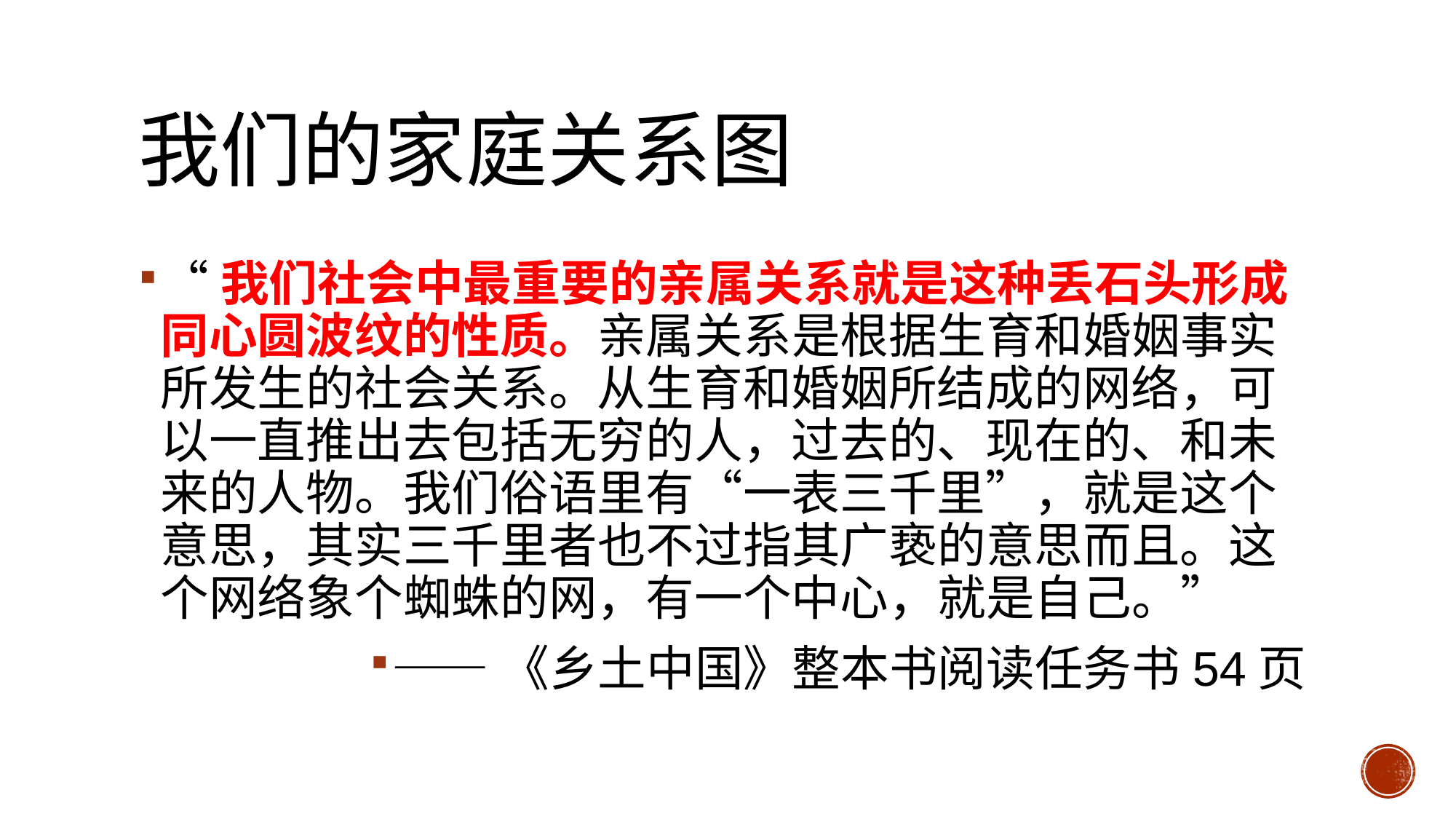

# 我们的家庭关系图
“我们社会中最重要的亲属关系就是这种丢石头形成同心圆波纹的性质。亲属关系是根据生育和婚姻事实所发生的社会关系。从生育和婚姻所结成的网络，可以一直推出去包括无穷的人，过去的、现在的、和未来的人物。我们俗语里有“一表三千里”，就是这个意思，其实三千里者也不过指其广亵的意思而且。这个网络象个蜘蛛的网，有一个中心，就是自己。”
——《乡土中国》整本书阅读任务书54页